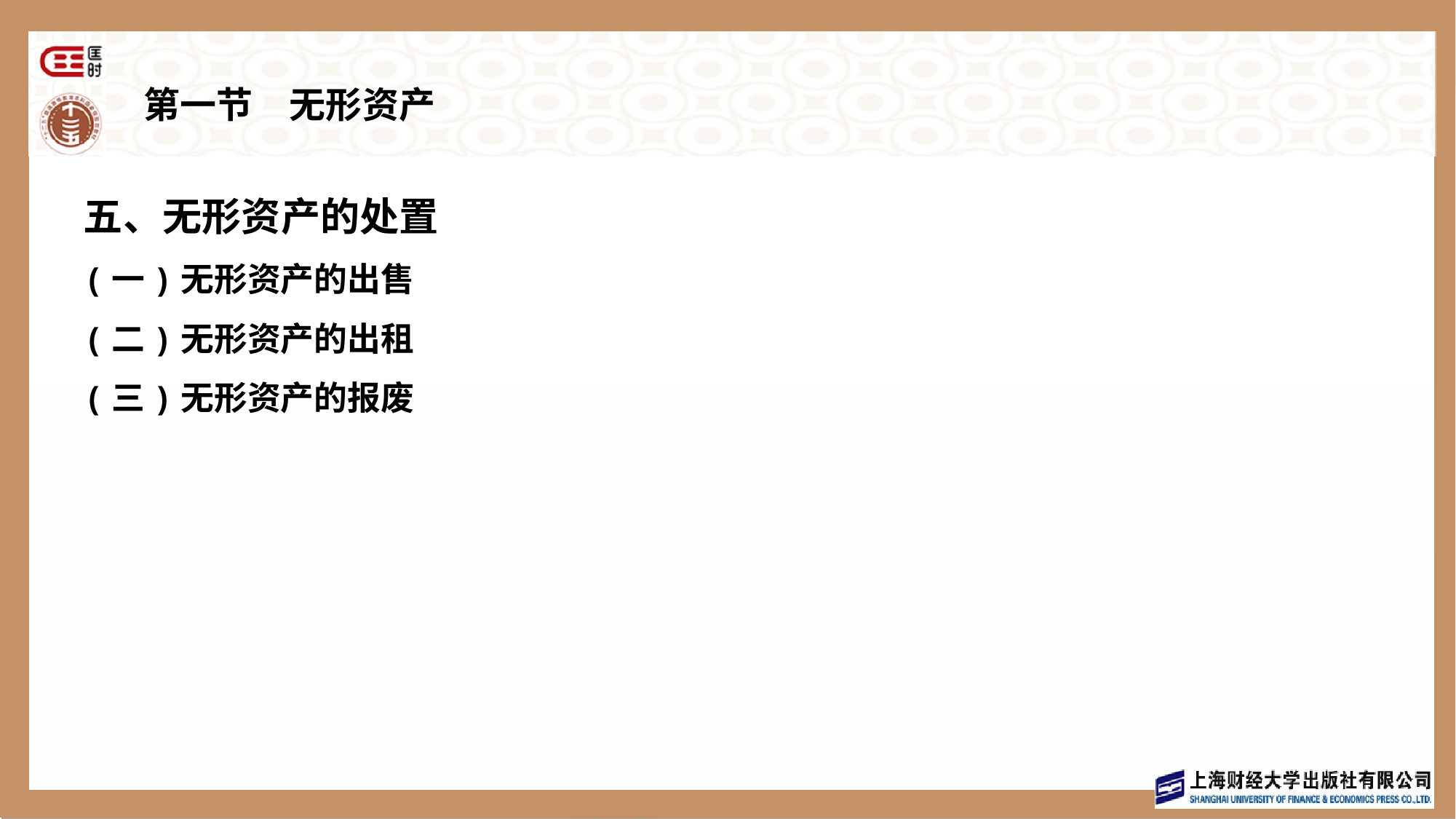

# 第一节　无形资产
五、无形资产的处置
(一)无形资产的出售
(二)无形资产的出租
(三)无形资产的报废